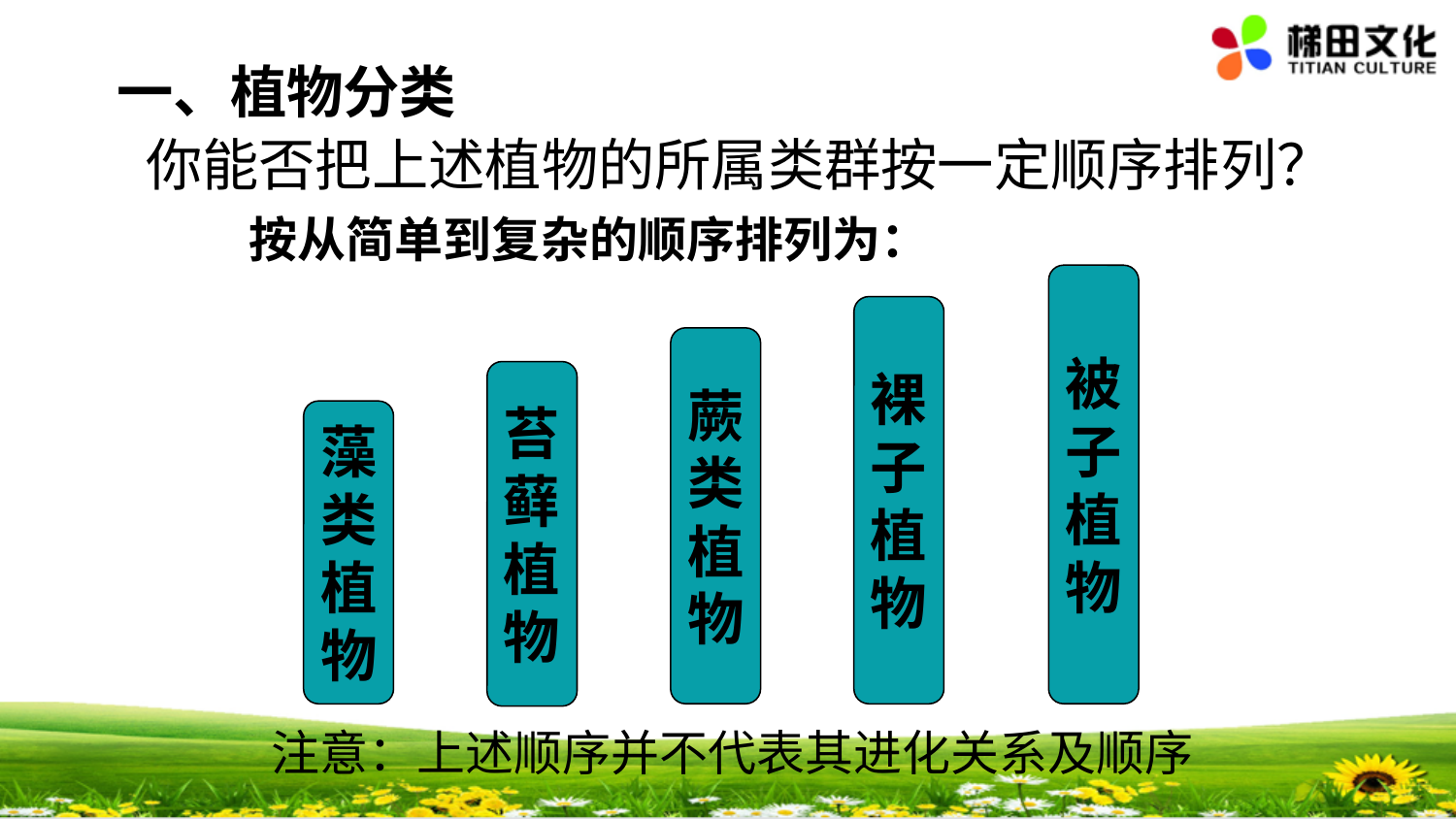

#
一、植物分类
你能否把上述植物的所属类群按一定顺序排列？
按从简单到复杂的顺序排列为：
被
子
植
物
裸
子
植
物
蕨
类
植
物
苔
藓
植
物
藻
类
植
物
注意：上述顺序并不代表其进化关系及顺序